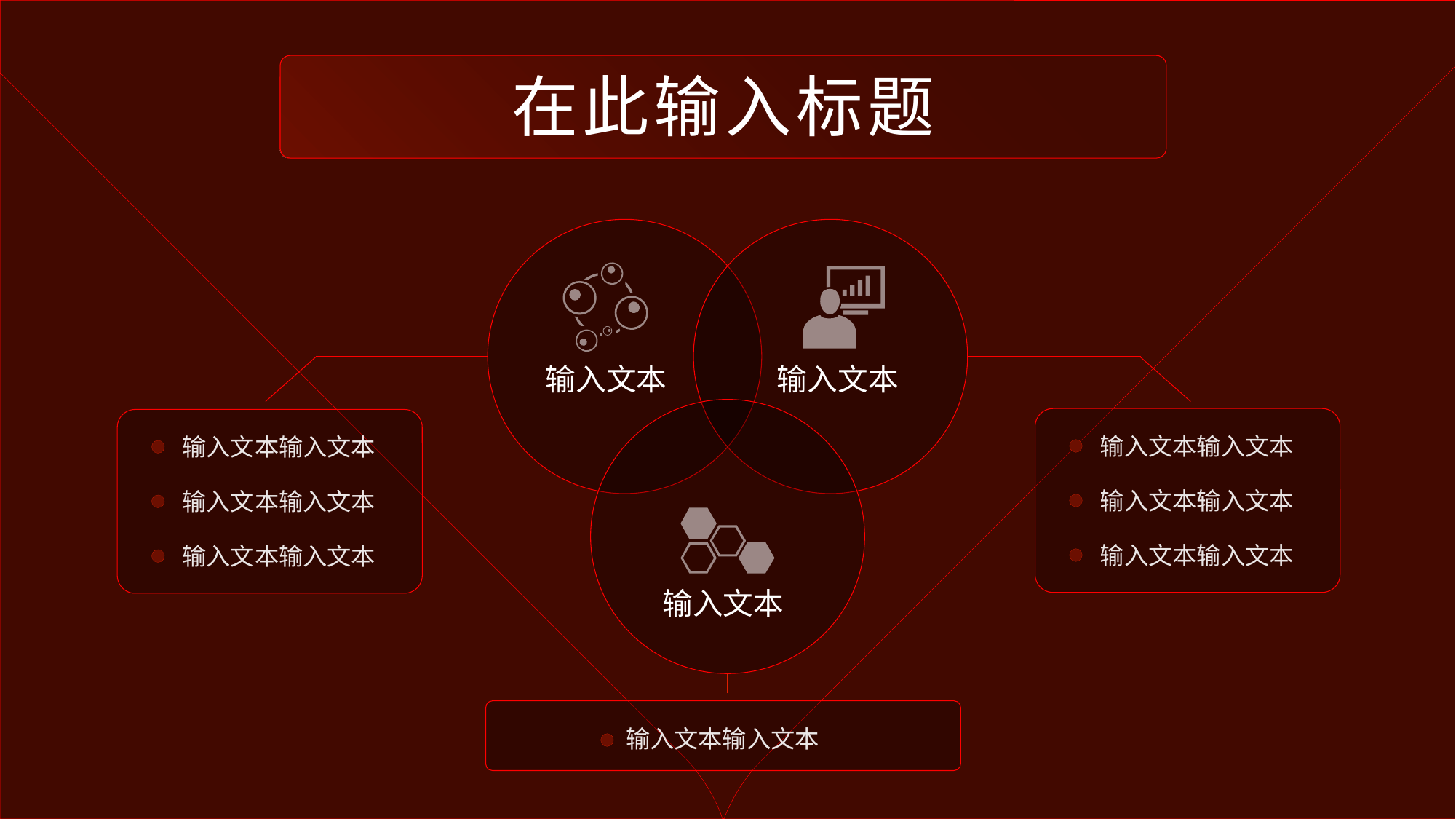

在此输入标题

输入文本
输入文本

输入文本输入文本
输入文本输入文本

输入文本输入文本
输入文本输入文本

输入文本输入文本
输入文本输入文本

输入文本

输入文本输入文本